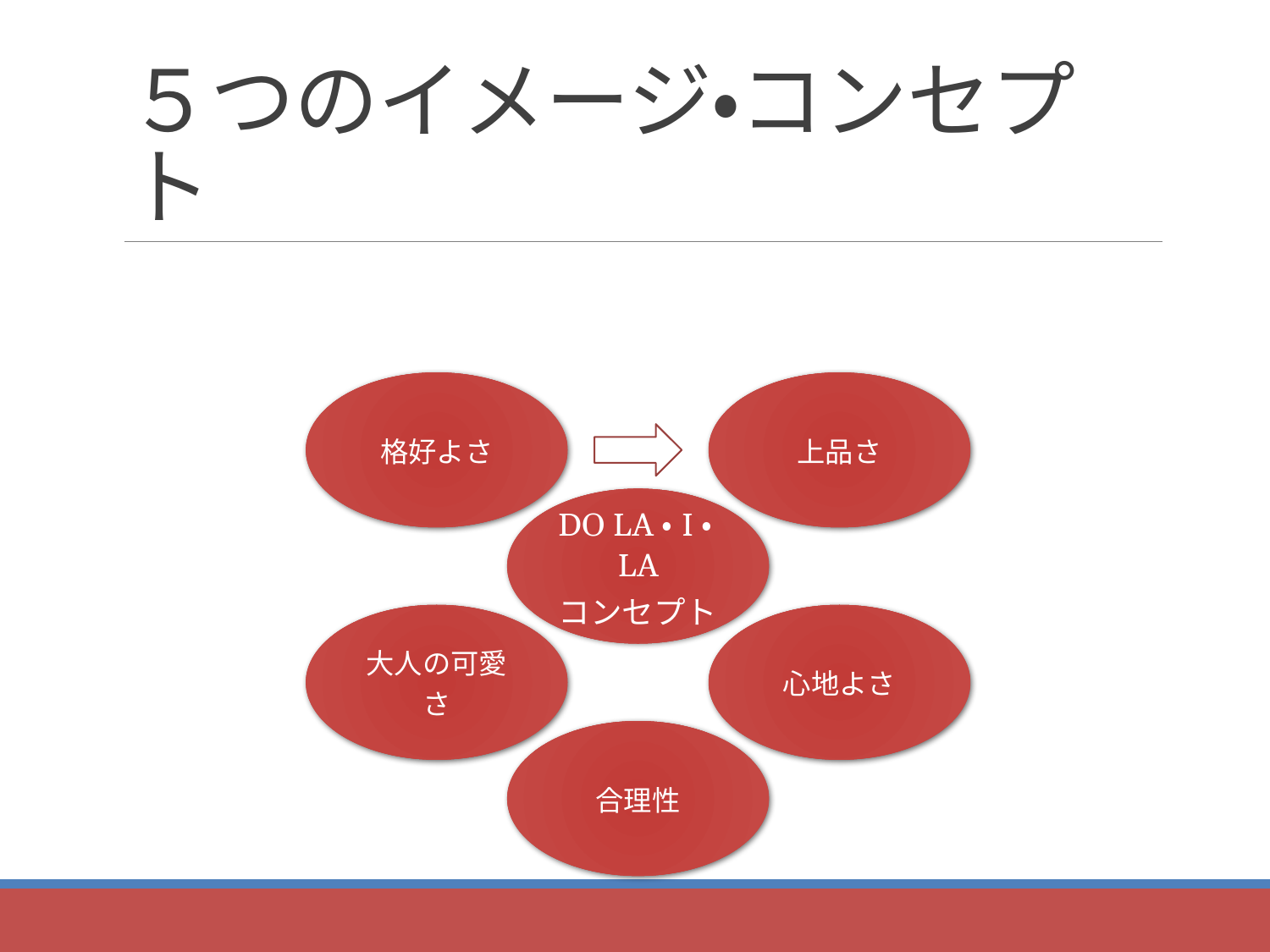

# ５つのイメージ・コンセプト
DO LA・I・LA
コンセプト
上品さ
心地よさ
合理性
大人の可愛さ
格好よさ